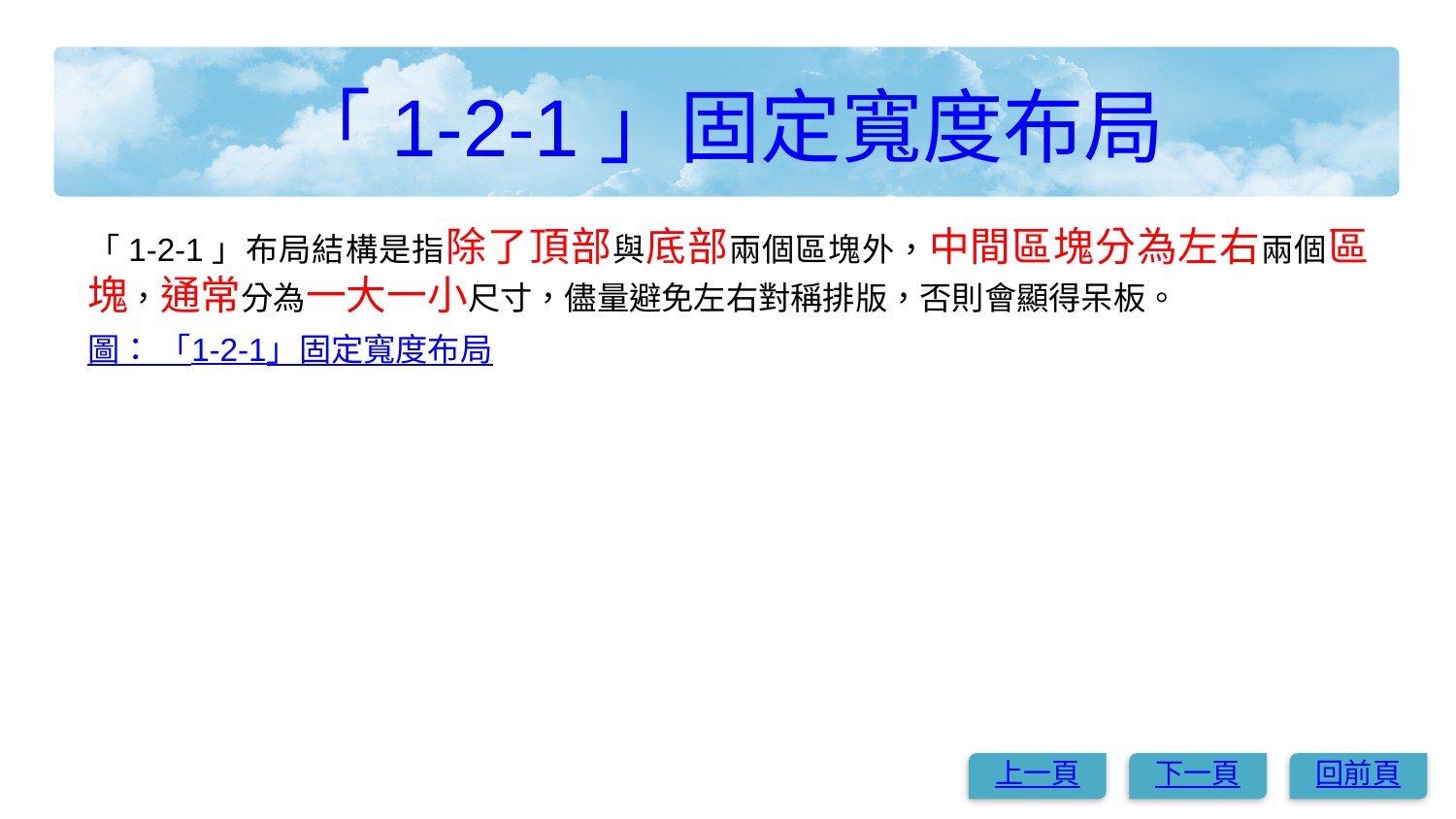

# 「1-2-1」固定寬度布局
「1-2-1」布局結構是指除了頂部與底部兩個區塊外，中間區塊分為左右兩個區塊，通常分為一大一小尺寸，儘量避免左右對稱排版，否則會顯得呆板。
圖： 「1-2-1」固定寬度布局
上一頁
下一頁
回前頁